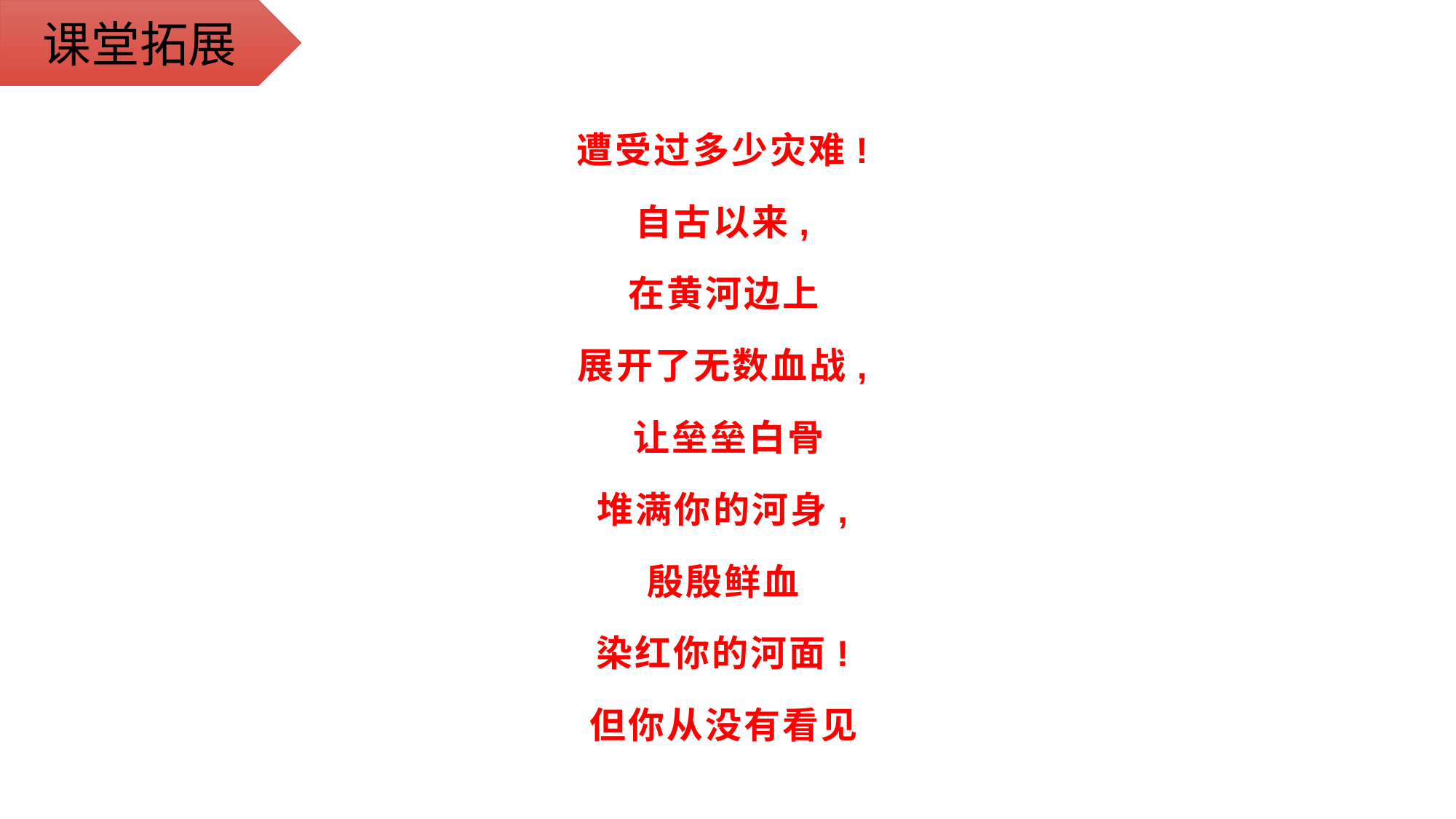

课堂拓展
遭受过多少灾难!
自古以来,
在黄河边上
展开了无数血战,
让垒垒白骨
堆满你的河身,
殷殷鲜血
染红你的河面!
但你从没有看见